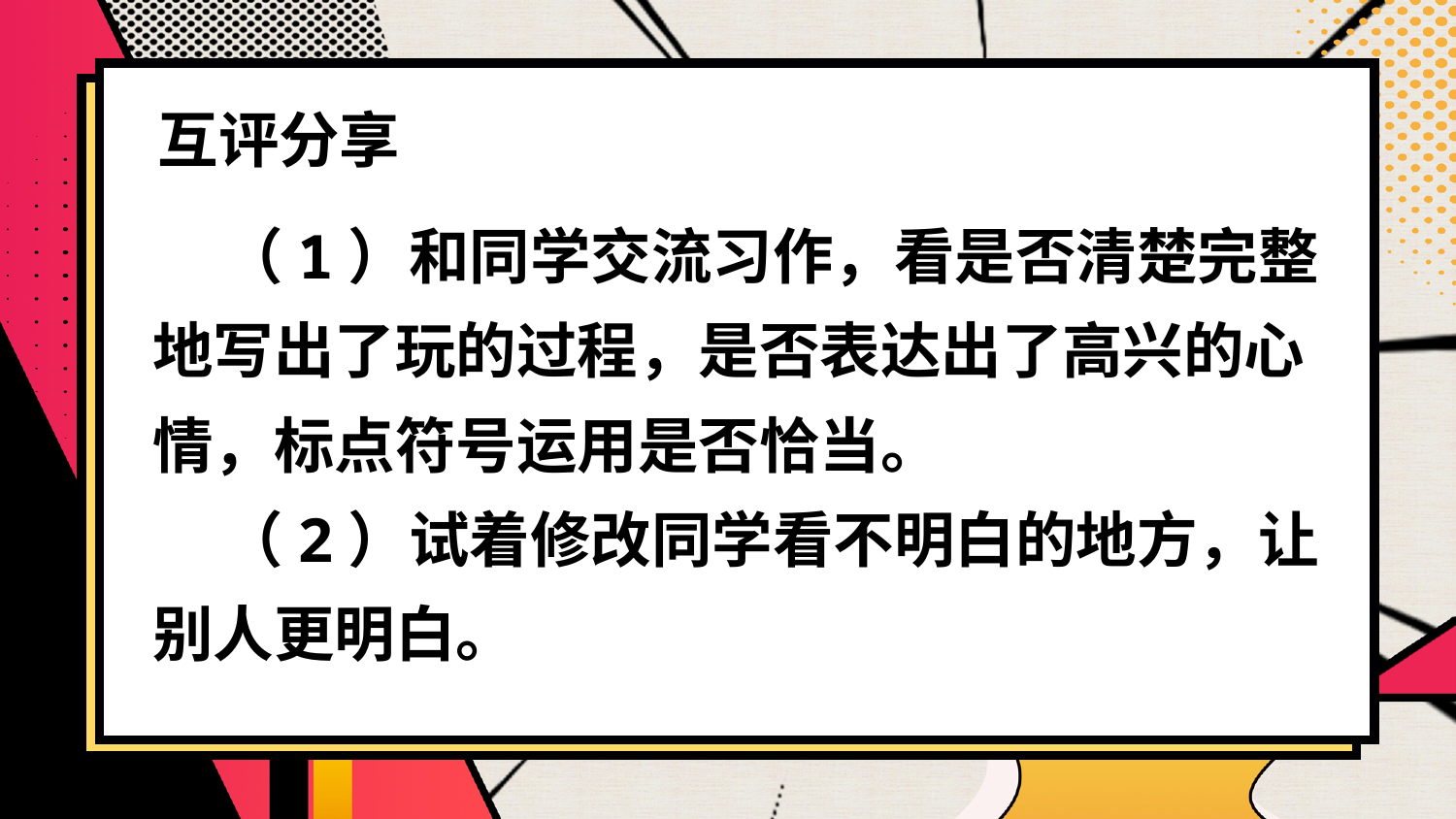

互评分享
    （1）和同学交流习作，看是否清楚完整地写出了玩的过程，是否表达出了高兴的心情，标点符号运用是否恰当。
    （2）试着修改同学看不明白的地方，让别人更明白。